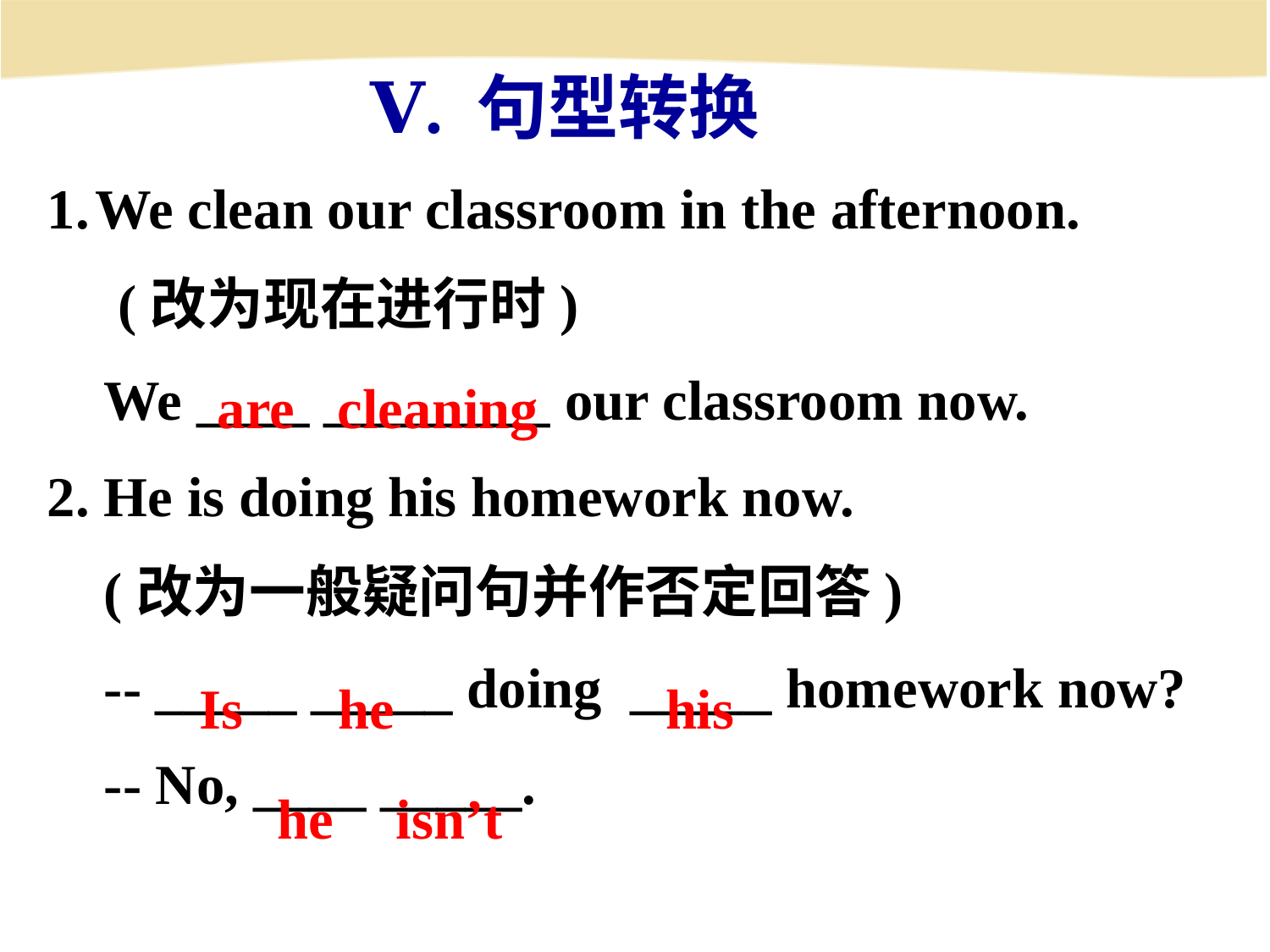

Ⅴ. 句型转换
We clean our classroom in the afternoon.
     (改为现在进行时)
    We ____ ________ our classroom now.
2. He is doing his homework now.
    (改为一般疑问句并作否定回答)
    -- _____ _____ doing  _____ homework now?
    -- No, ____ _____.

are    cleaning
   Is         he
his
he       isn’t